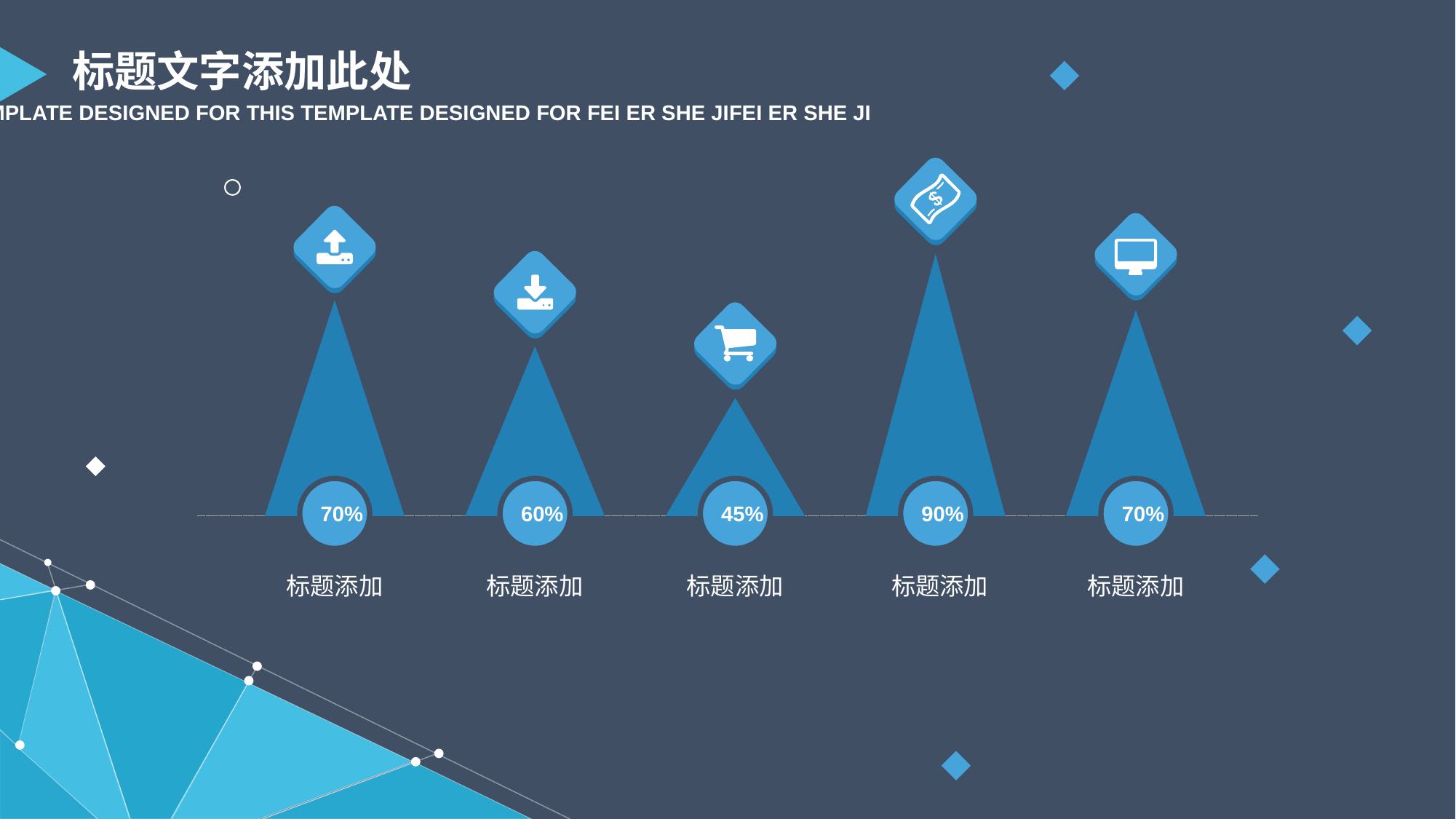

标题文字添加此处
THIS TEMPLATE DESIGNED FOR THIS TEMPLATE DESIGNED FOR FEI ER SHE JIFEI ER SHE JI

70%
70%
60%
45%
90%
标题添加
标题添加
标题添加
标题添加
标题添加